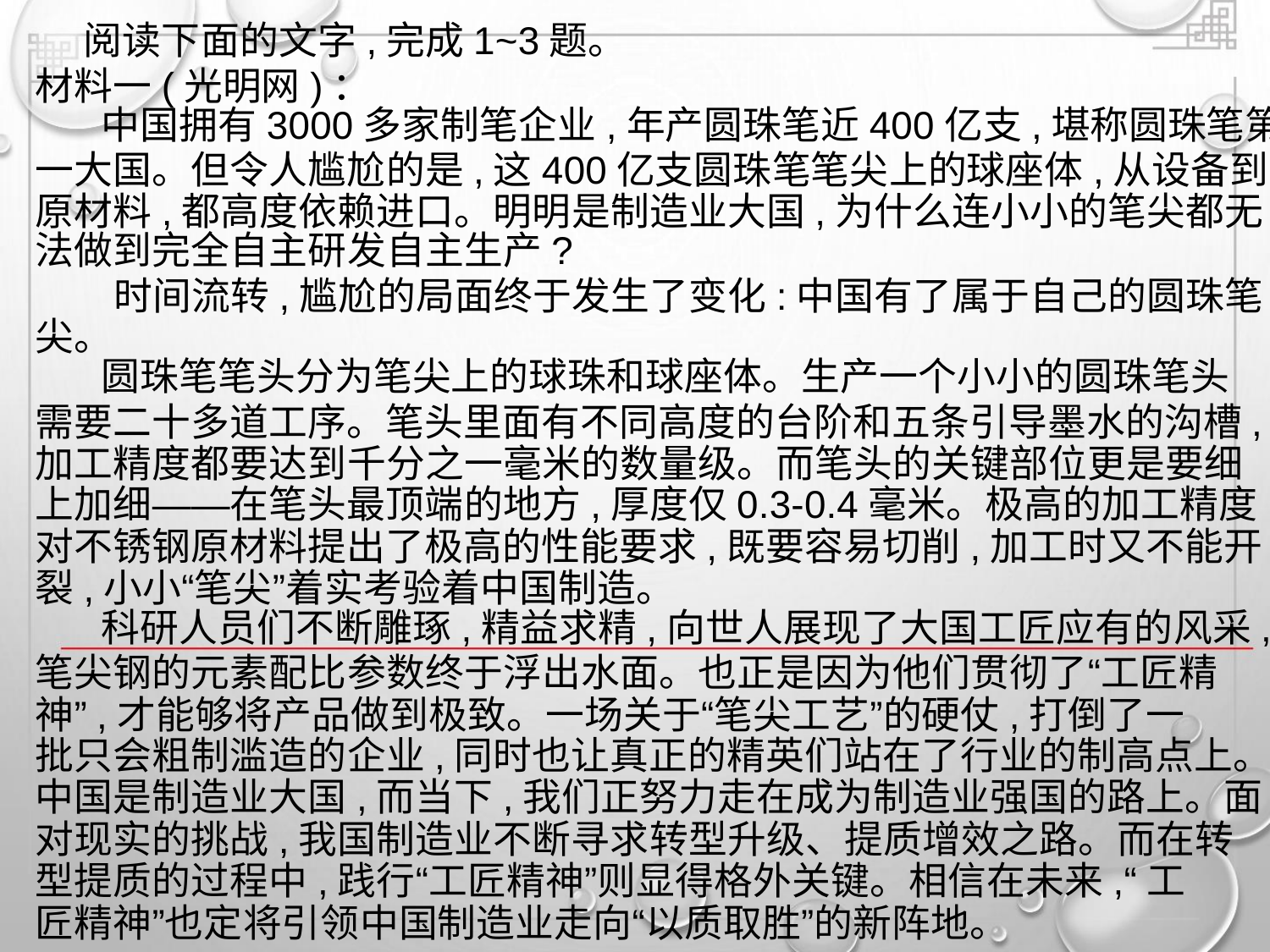

阅读下面的文字,完成1~3题。
材料一(光明网)：
中国拥有3000多家制笔企业,年产圆珠笔近400亿支,堪称圆珠笔第
一大国。但令人尴尬的是,这400亿支圆珠笔笔尖上的球座体,从设备到
原材料,都高度依赖进口。明明是制造业大国,为什么连小小的笔尖都无
法做到完全自主研发自主生产?
时间流转,尴尬的局面终于发生了变化:中国有了属于自己的圆珠笔
尖。
圆珠笔笔头分为笔尖上的球珠和球座体。生产一个小小的圆珠笔头
需要二十多道工序。笔头里面有不同高度的台阶和五条引导墨水的沟槽,
加工精度都要达到千分之一毫米的数量级。而笔头的关键部位更是要细
上加细——在笔头最顶端的地方,厚度仅0.3-0.4毫米。极高的加工精度,
对不锈钢原材料提出了极高的性能要求,既要容易切削,加工时又不能开
裂,小小“笔尖”着实考验着中国制造。
科研人员们不断雕琢,精益求精,向世人展现了大国工匠应有的风采,
笔尖钢的元素配比参数终于浮出水面。也正是因为他们贯彻了“工匠精
神”,才能够将产品做到极致。一场关于“笔尖工艺”的硬仗,打倒了一
批只会粗制滥造的企业,同时也让真正的精英们站在了行业的制高点上。
中国是制造业大国,而当下,我们正努力走在成为制造业强国的路上。面
对现实的挑战,我国制造业不断寻求转型升级、提质增效之路。而在转
型提质的过程中,践行“工匠精神”则显得格外关键。相信在未来,“工
匠精神”也定将引领中国制造业走向“以质取胜”的新阵地。